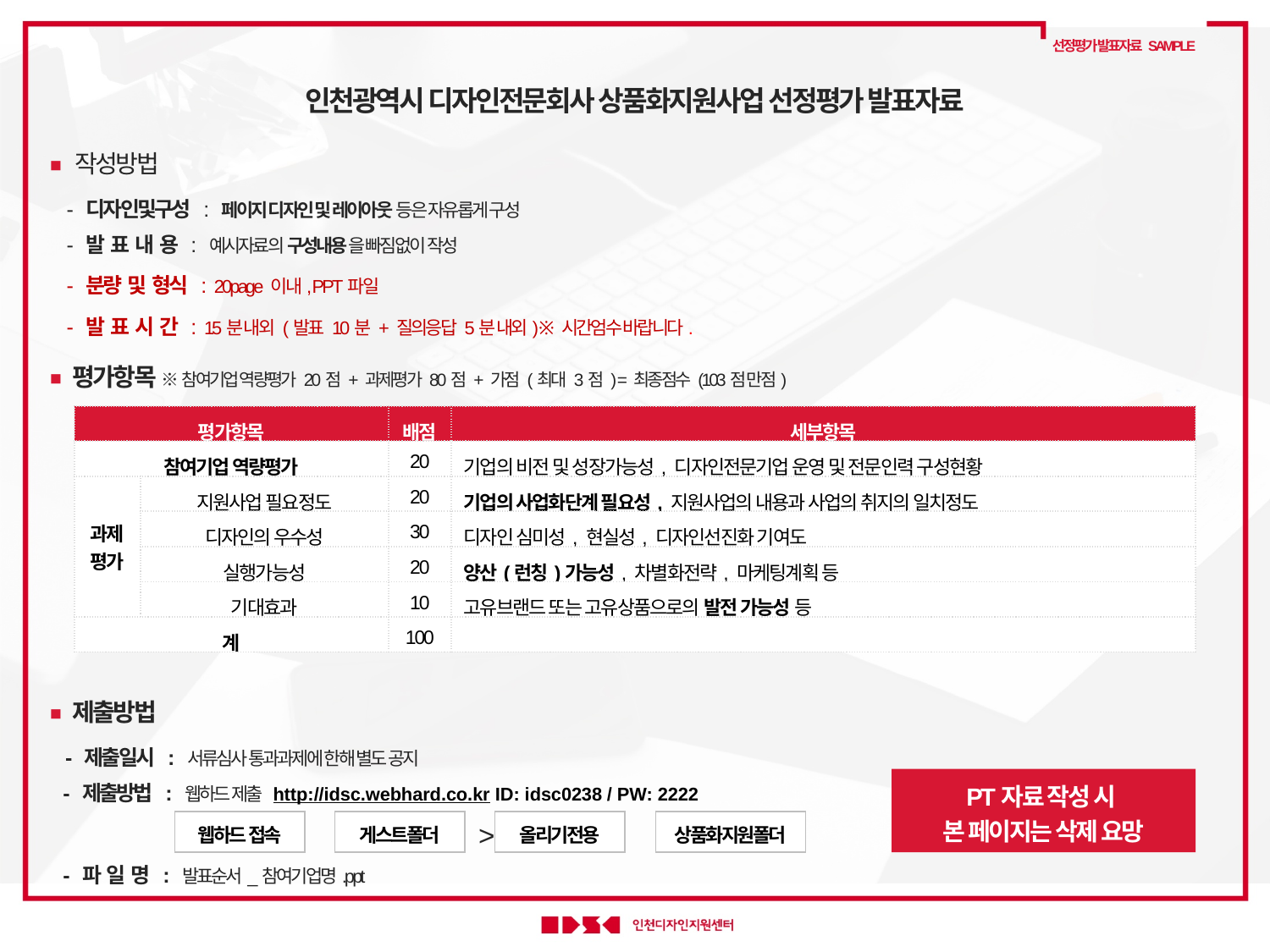

선정평가 발표자료 SAMPLE
인천광역시 디자인전문회사 상품화지원사업 선정평가 발표자료
◾ 작성방법
    -  디자인및구성  :  페이지 디자인 및 레이아웃 등은 자유롭게 구성
    -  발  표  내  용  :  예시자료의 구성내용을 빠짐없이 작성
    -  분량  및  형식  :  20page 이내, PPT파일
    -  발  표  시  간  :  15분 내외 (발표 10분 + 질의응답 5분 내외) ※ 시간엄수 바랍니다.
◾ 평가항목 ※  참여기업 역량평가 20점 + 과제평가 80점 + 가점 (최대 3점 ) = 최종점수 (103점 만점)
| 평가항목 |  | 배점 | 세부항목 |
| --- | --- | --- | --- |
| 참여기업 역량평가 |  | 20 | 기업의 비전 및 성장가능성, 디자인전문기업 운영 및 전문인력 구성현황 |
| 과제 평가 | 지원사업 필요정도 | 20 | 기업의 사업화단계 필요성, 지원사업의 내용과 사업의 취지의 일치정도 |
|  | 디자인의 우수성 | 30 | 디자인 심미성, 현실성, 디자인선진화 기여도 |
|  | 실행가능성 | 20 | 양산(런칭)가능성, 차별화전략, 마케팅계획 등 |
|  | 기대효과 | 10 | 고유브랜드 또는 고유상품으로의 발전 가능성 등 |
| 계 |  | 100 |  |
◾ 제출방법
   -  제출일시  :  서류심사 통과과제에 한해 별도 공지
   -  제출방법  :  웹하드 제출  http://idsc.webhard.co.kr ID: idsc0238 / PW: 2222
                                   >                  >                   >
   -  파  일  명  :  발표순서_참여기업명.ppt
PT자료 작성 시
본 페이지는 삭제 요망
웹하드 접속
게스트폴더
올리기전용
상품화지원폴더